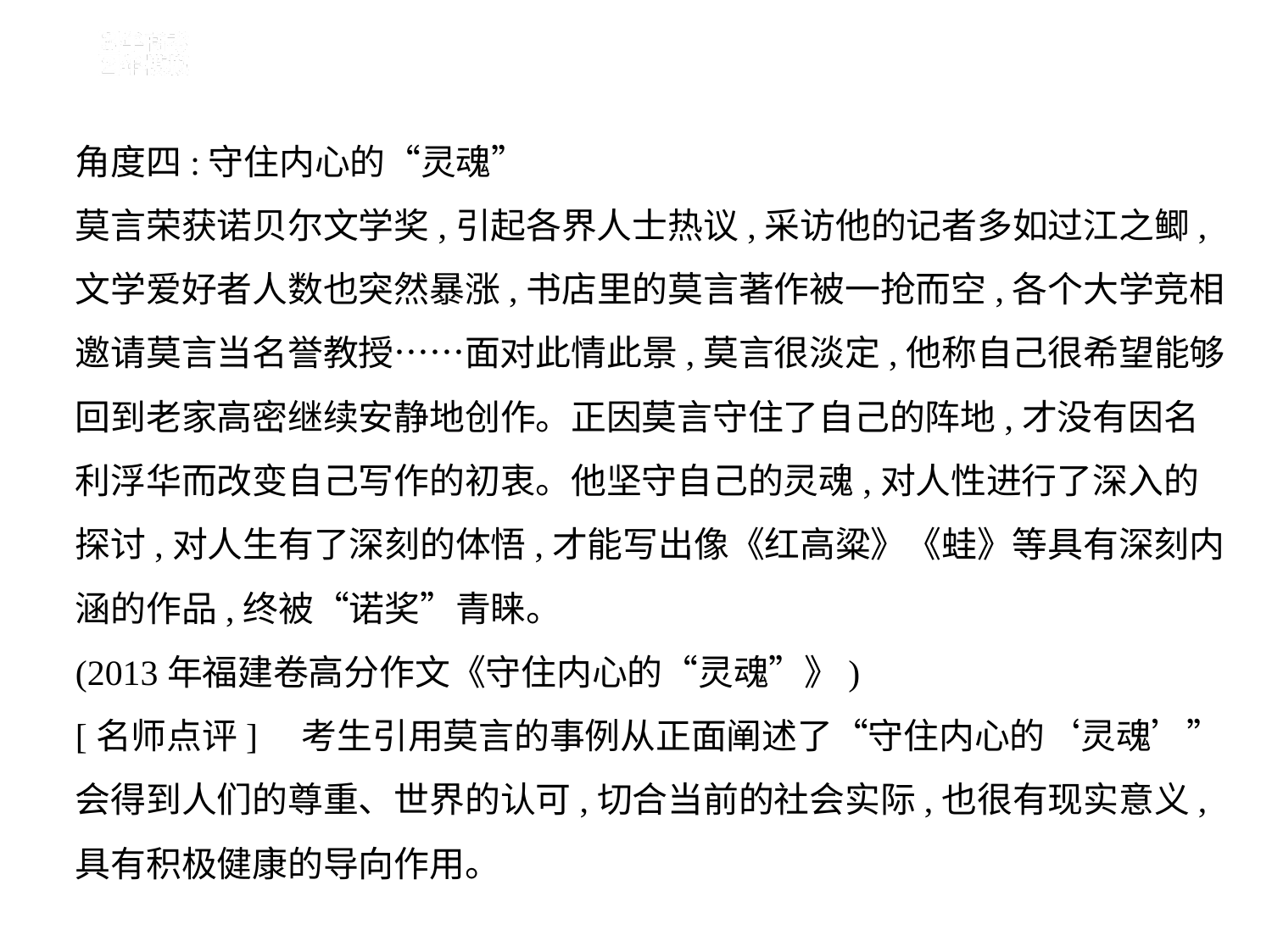

角度四:守住内心的“灵魂”
莫言荣获诺贝尔文学奖,引起各界人士热议,采访他的记者多如过江之鲫,
文学爱好者人数也突然暴涨,书店里的莫言著作被一抢而空,各个大学竞相
邀请莫言当名誉教授……面对此情此景,莫言很淡定,他称自己很希望能够
回到老家高密继续安静地创作。正因莫言守住了自己的阵地,才没有因名
利浮华而改变自己写作的初衷。他坚守自己的灵魂,对人性进行了深入的
探讨,对人生有了深刻的体悟,才能写出像《红高粱》《蛙》等具有深刻内
涵的作品,终被“诺奖”青睐。
(2013年福建卷高分作文《守住内心的“灵魂”》)
[名师点评]　考生引用莫言的事例从正面阐述了“守住内心的‘灵魂’”
会得到人们的尊重、世界的认可,切合当前的社会实际,也很有现实意义,
具有积极健康的导向作用。